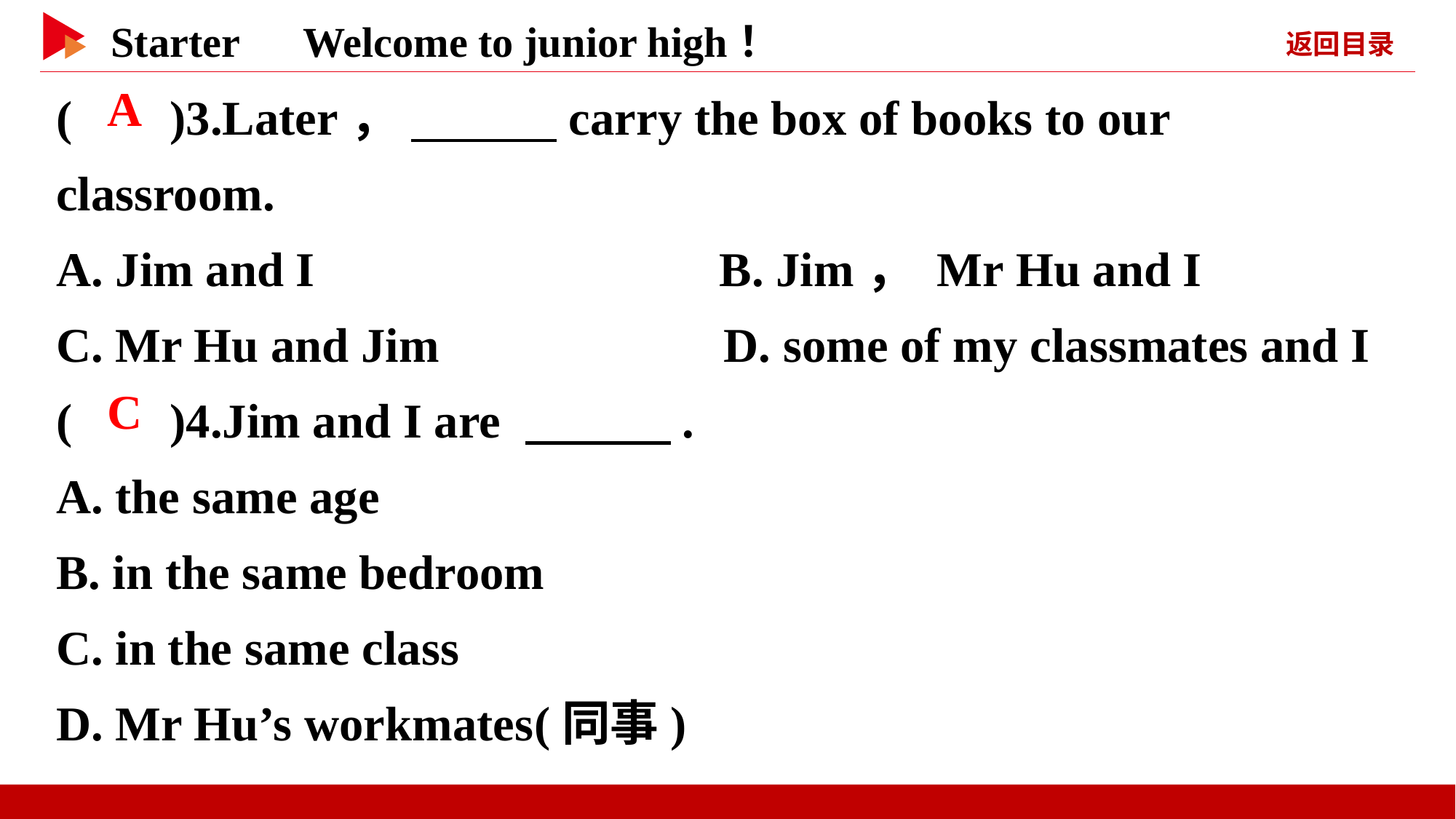

(        )3.Later， 　　　carry the box of books to our classroom.
A. Jim and I                                     B. Jim， Mr Hu and I
C. Mr Hu and Jim                          D. some of my classmates and I
(        )4.Jim and I are 　　　.
A. the same age
B. in the same bedroom
C. in the same class
D. Mr Hu’s workmates(同事)
   A
   C